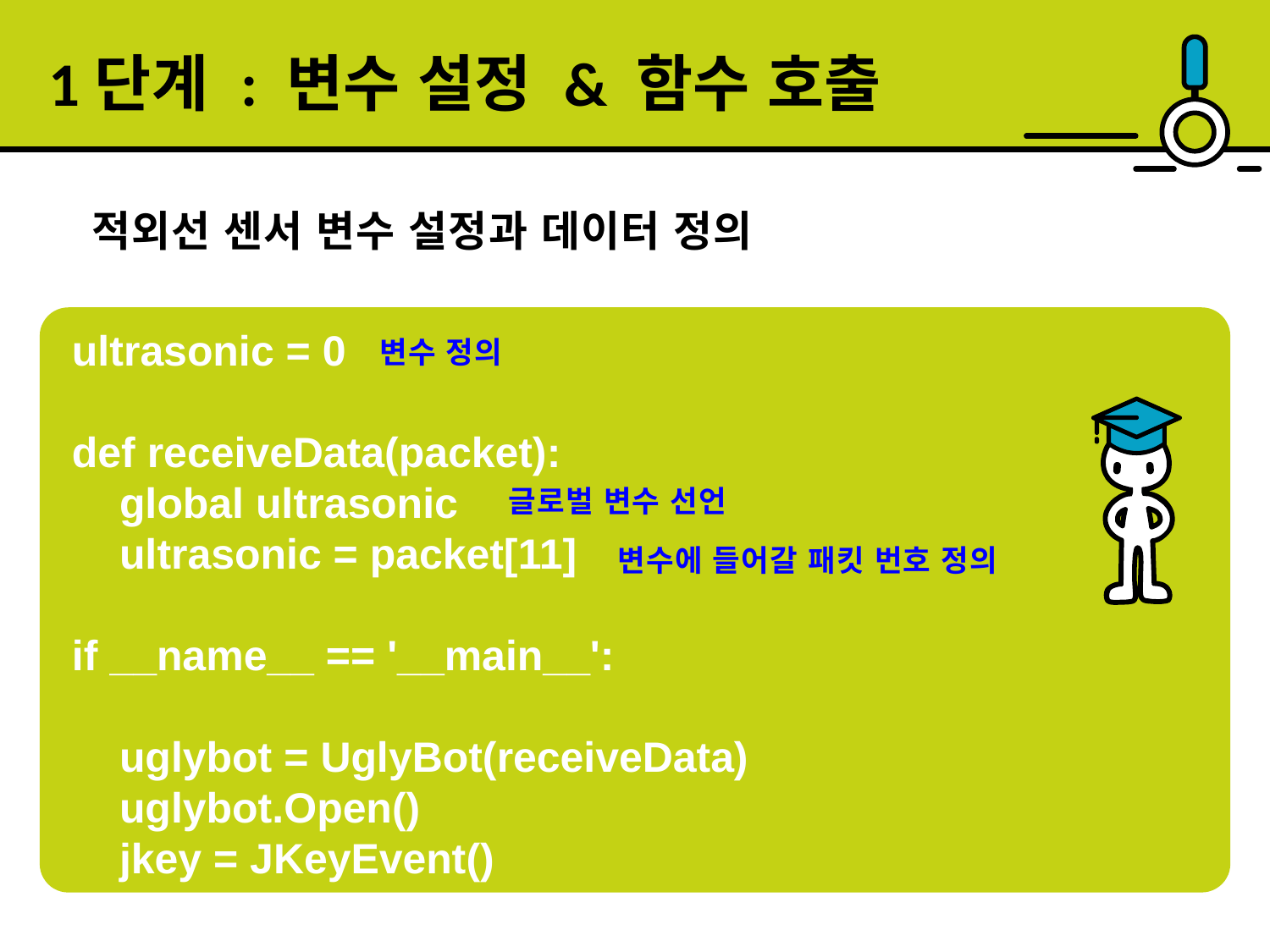

1단계 : 변수 설정 & 함수 호출
적외선 센서 변수 설정과 데이터 정의

ultrasonic = 0

def receiveData(packet):
    global ultrasonic
    ultrasonic = packet[11]

if __name__ == '__main__':

    uglybot = UglyBot(receiveData)
    uglybot.Open()
    jkey = JKeyEvent()
변수 정의

글로벌 변수 선언
변수에 들어갈 패킷 번호 정의